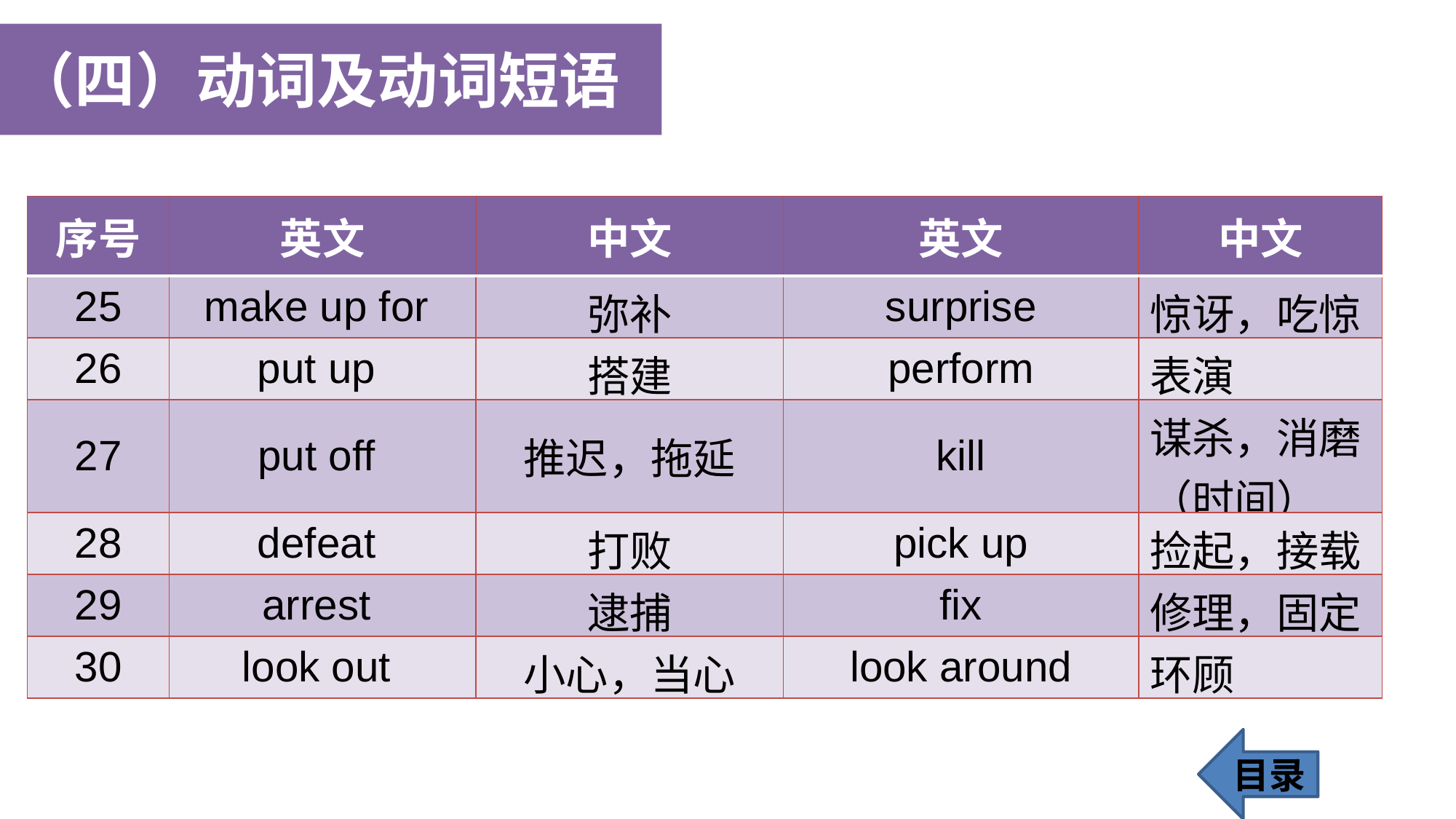

（四）动词及动词短语
| 序号 | 英文 | 中文 | 英文 | 中文 |
| --- | --- | --- | --- | --- |
| 25 | make up for | 弥补 | surprise | 惊讶，吃惊 |
| 26 | put up | 搭建 | perform | 表演 |
| 27 | put off | 推迟，拖延 | kill | 谋杀，消磨（时间） |
| 28 | defeat | 打败 | pick up | 捡起，接载 |
| 29 | arrest | 逮捕 | fix | 修理，固定 |
| 30 | look out | 小心，当心 | look around | 环顾 |
目录
126